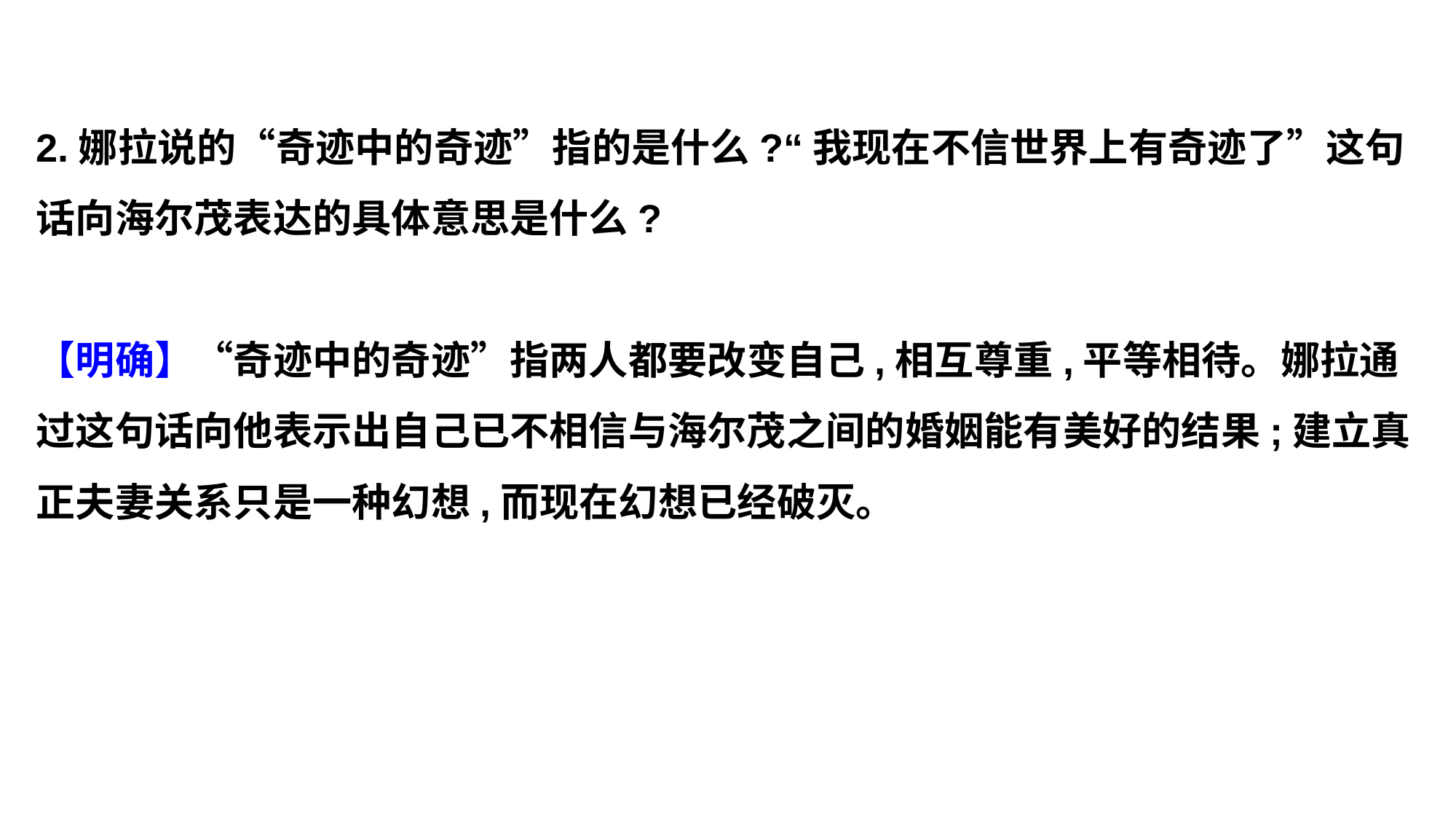

2.娜拉说的“奇迹中的奇迹”指的是什么?“我现在不信世界上有奇迹了”这句话向海尔茂表达的具体意思是什么?

【明确】“奇迹中的奇迹”指两人都要改变自己,相互尊重,平等相待。娜拉通过这句话向他表示出自己已不相信与海尔茂之间的婚姻能有美好的结果;建立真正夫妻关系只是一种幻想,而现在幻想已经破灭。